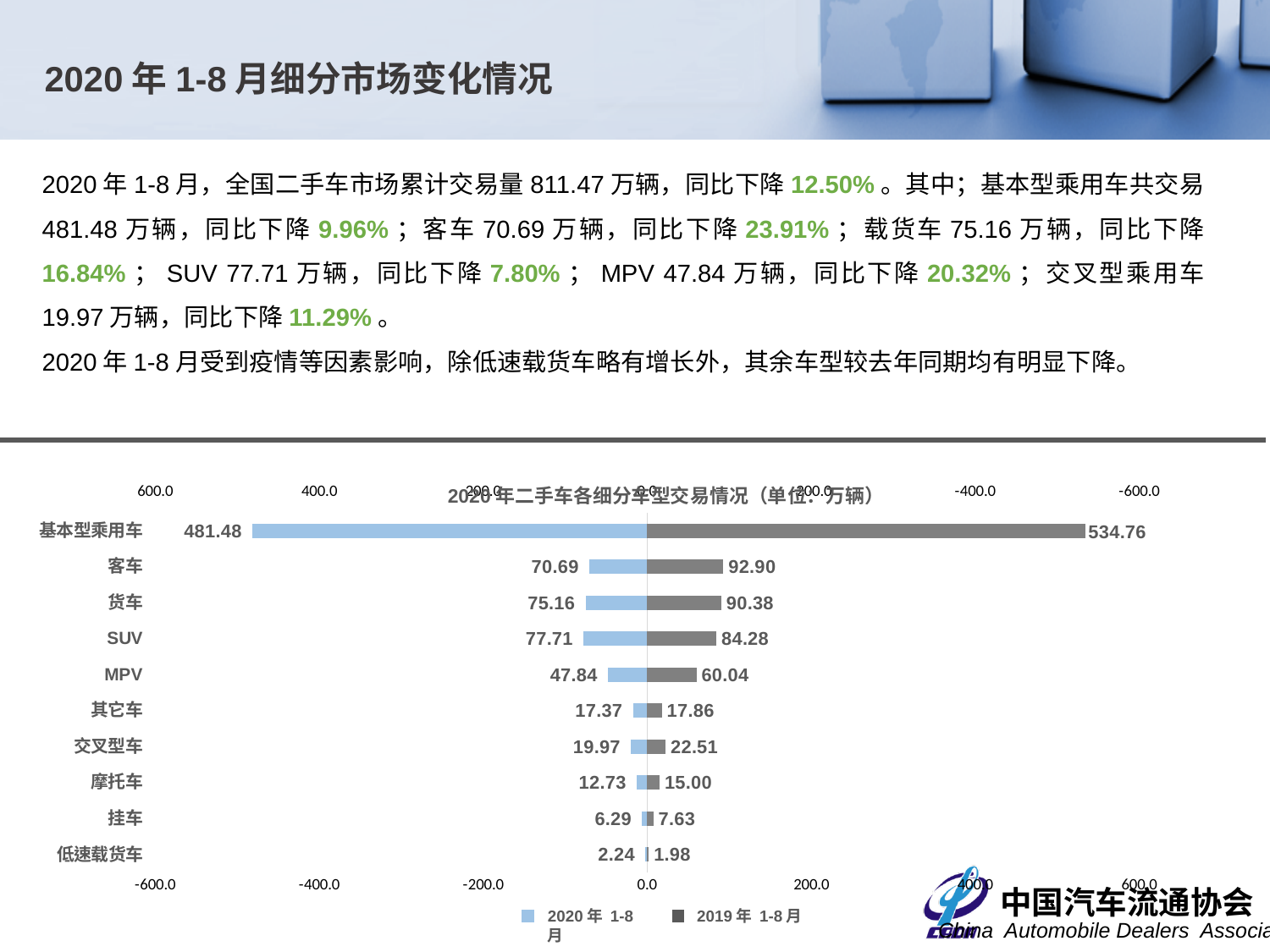

2020年1-8月细分市场变化情况
2020年1-8月，全国二手车市场累计交易量811.47万辆，同比下降12.50%。其中；基本型乘用车共交易481.48万辆，同比下降9.96%；客车70.69万辆，同比下降23.91%；载货车75.16万辆，同比下降16.84%；SUV 77.71万辆，同比下降7.80%；MPV 47.84万辆，同比下降20.32%；交叉型乘用车19.97万辆，同比下降11.29%。
2020年1-8月受到疫情等因素影响，除低速载货车略有增长外，其余车型较去年同期均有明显下降。

2020年二手车各细分车型交易情况（单位：万辆）

### Chart

| Category | 2019年 | 2020年 |
|---|---|---|
| 低速载货车 | 1.9849 | 2.2439 |
| 挂车 | 7.6334 | 6.2861 |
| 摩托车 | 14.9951 | 12.7277 |
| 交叉型车 | 22.5117 | 19.9704 |
| 其它车 | 17.8568 | 17.3652 |
| MPV | 60.0418 | 47.8398 |
| SUV | 84.2791 | 77.7077 |
| 货车 | 90.382 | 75.1643 |
| 客车 | 92.8988 | 70.6873 |
| 基本型乘用车 | 534.7625 | 481.4762 |
2020年 1-8月

2019年 1-8月